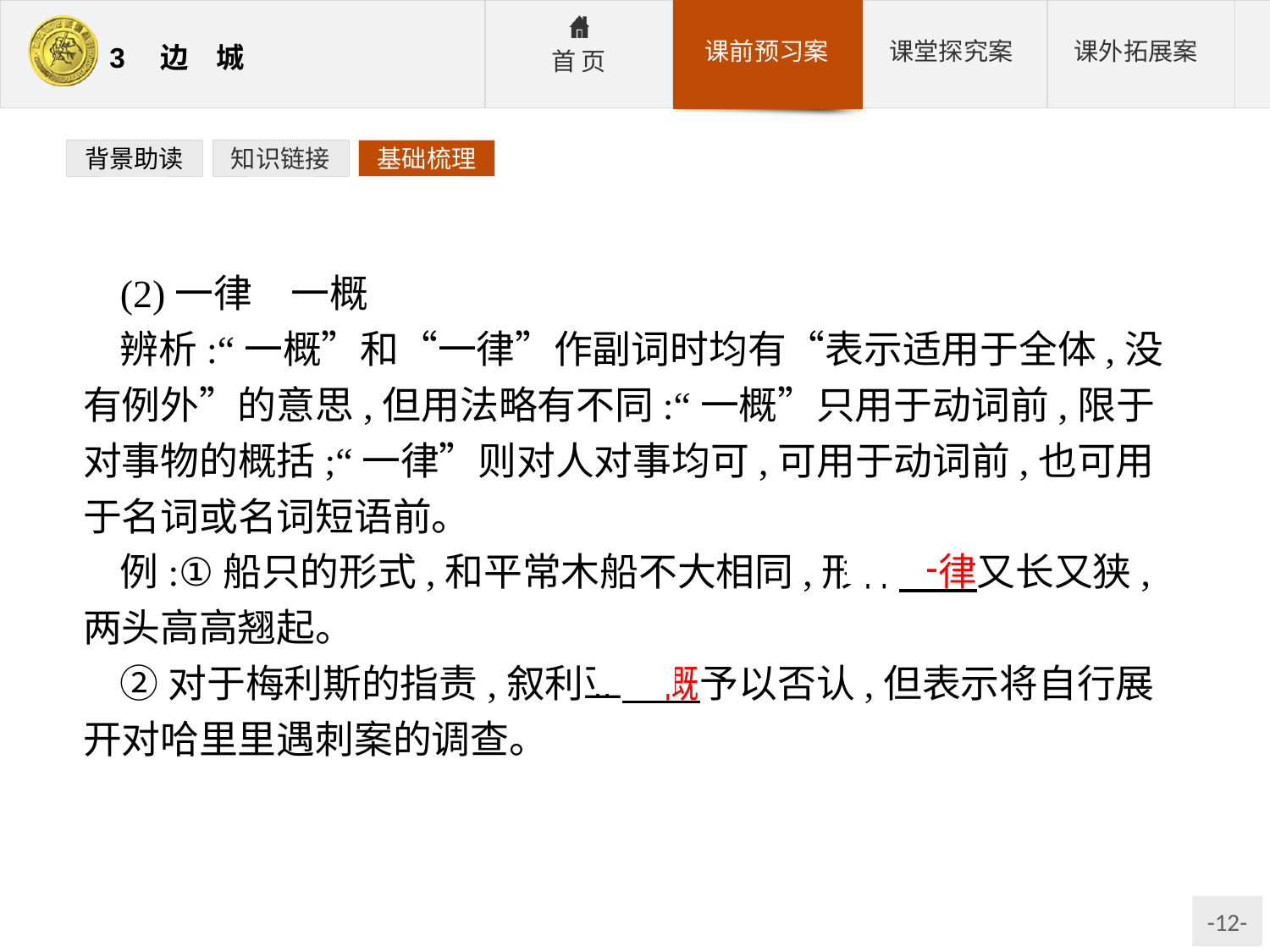

背景助读
知识链接
基础梳理
(2)一律　一概
辨析:“一概”和“一律”作副词时均有“表示适用于全体,没有例外”的意思,但用法略有不同:“一概”只用于动词前,限于对事物的概括;“一律”则对人对事均可,可用于动词前,也可用于名词或名词短语前。
例:①船只的形式,和平常木船不大相同,形体一律又长又狭,两头高高翘起。
②对于梅利斯的指责,叙利亚一概予以否认,但表示将自行展开对哈里里遇刺案的调查。